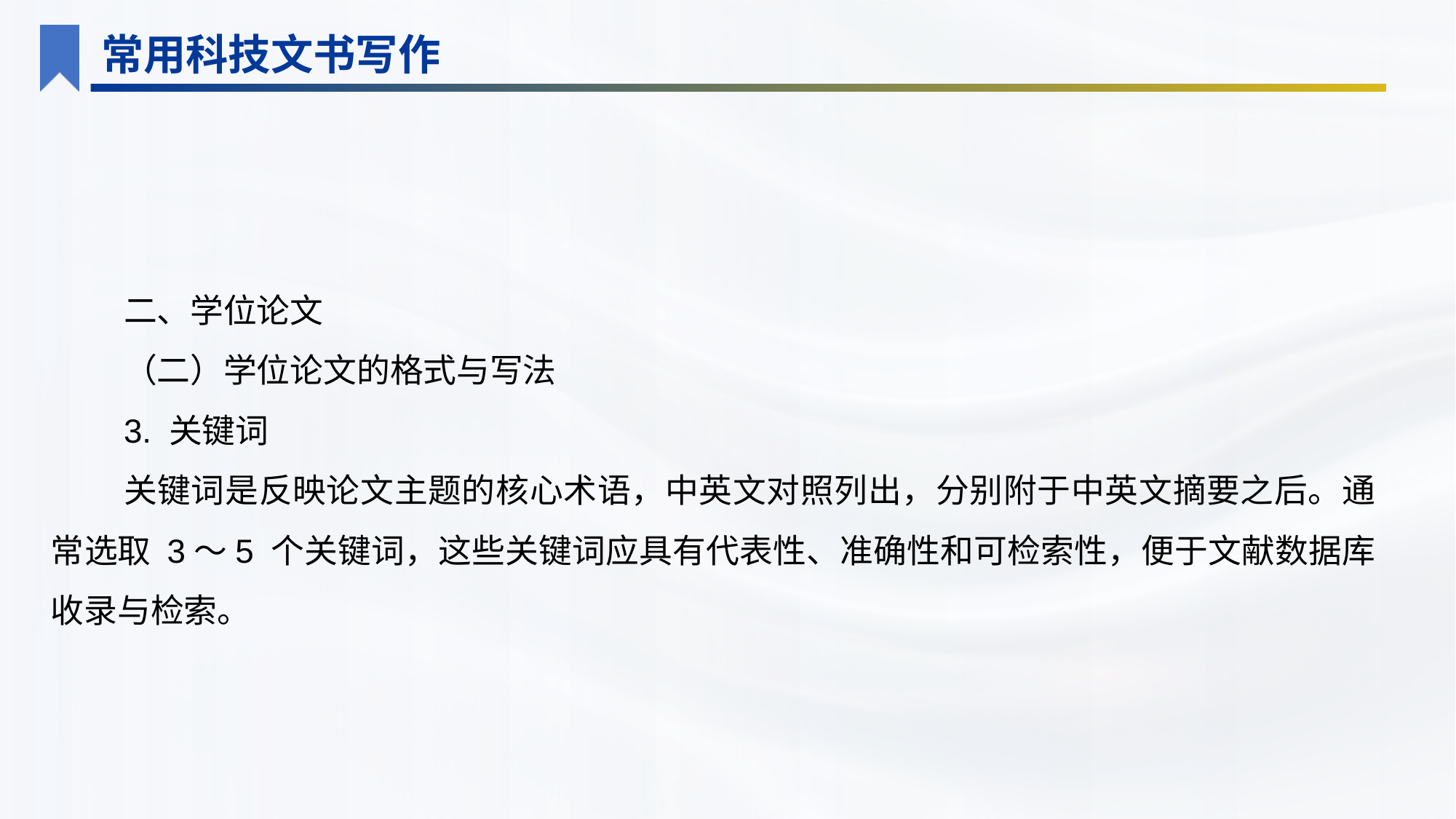

常用科技文书写作
二、学位论文
（二）学位论文的格式与写法
3. 关键词
关键词是反映论文主题的核心术语，中英文对照列出，分别附于中英文摘要之后。通常选取 3～5 个关键词，这些关键词应具有代表性、准确性和可检索性，便于文献数据库收录与检索。